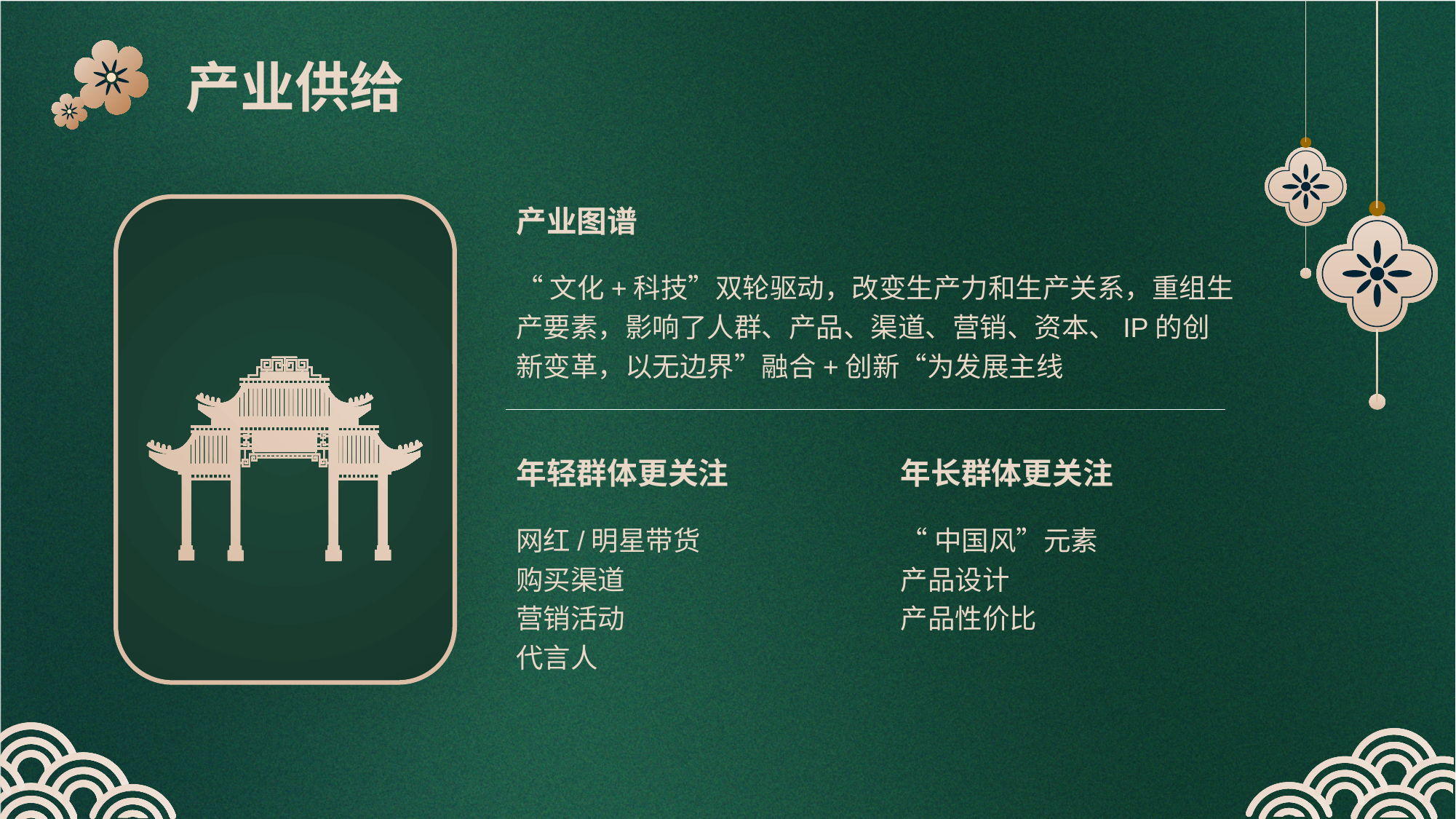

产业供给

产业图谱
“文化+科技”双轮驱动，改变生产力和生产关系，重组生产要素，影响了人群、产品、渠道、营销、资本、IP的创新变革，以无边界”融合+创新“为发展主线

年轻群体更关注
年长群体更关注
网红/明星带货
购买渠道
营销活动
代言人
“中国风”元素
产品设计
产品性价比